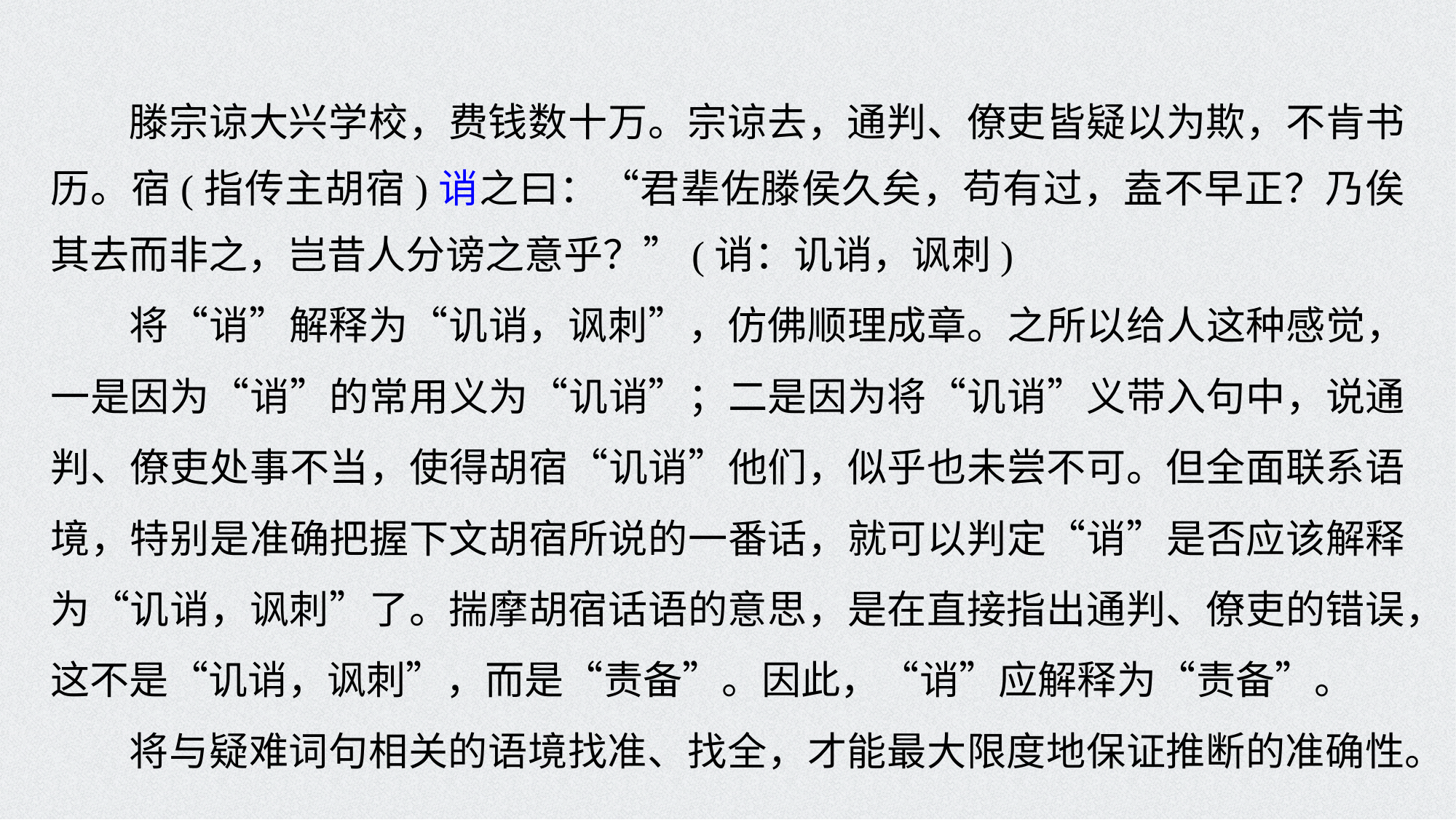

滕宗谅大兴学校，费钱数十万。宗谅去，通判、僚吏皆疑以为欺，不肯书历。宿(指传主胡宿)诮之曰：“君辈佐滕侯久矣，苟有过，盍不早正？乃俟其去而非之，岂昔人分谤之意乎？”(诮：讥诮，讽刺)
将“诮”解释为“讥诮，讽刺”，仿佛顺理成章。之所以给人这种感觉，一是因为“诮”的常用义为“讥诮”；二是因为将“讥诮”义带入句中，说通判、僚吏处事不当，使得胡宿“讥诮”他们，似乎也未尝不可。但全面联系语境，特别是准确把握下文胡宿所说的一番话，就可以判定“诮”是否应该解释为“讥诮，讽刺”了。揣摩胡宿话语的意思，是在直接指出通判、僚吏的错误，这不是“讥诮，讽刺”，而是“责备”。因此，“诮”应解释为“责备”。
将与疑难词句相关的语境找准、找全，才能最大限度地保证推断的准确性。